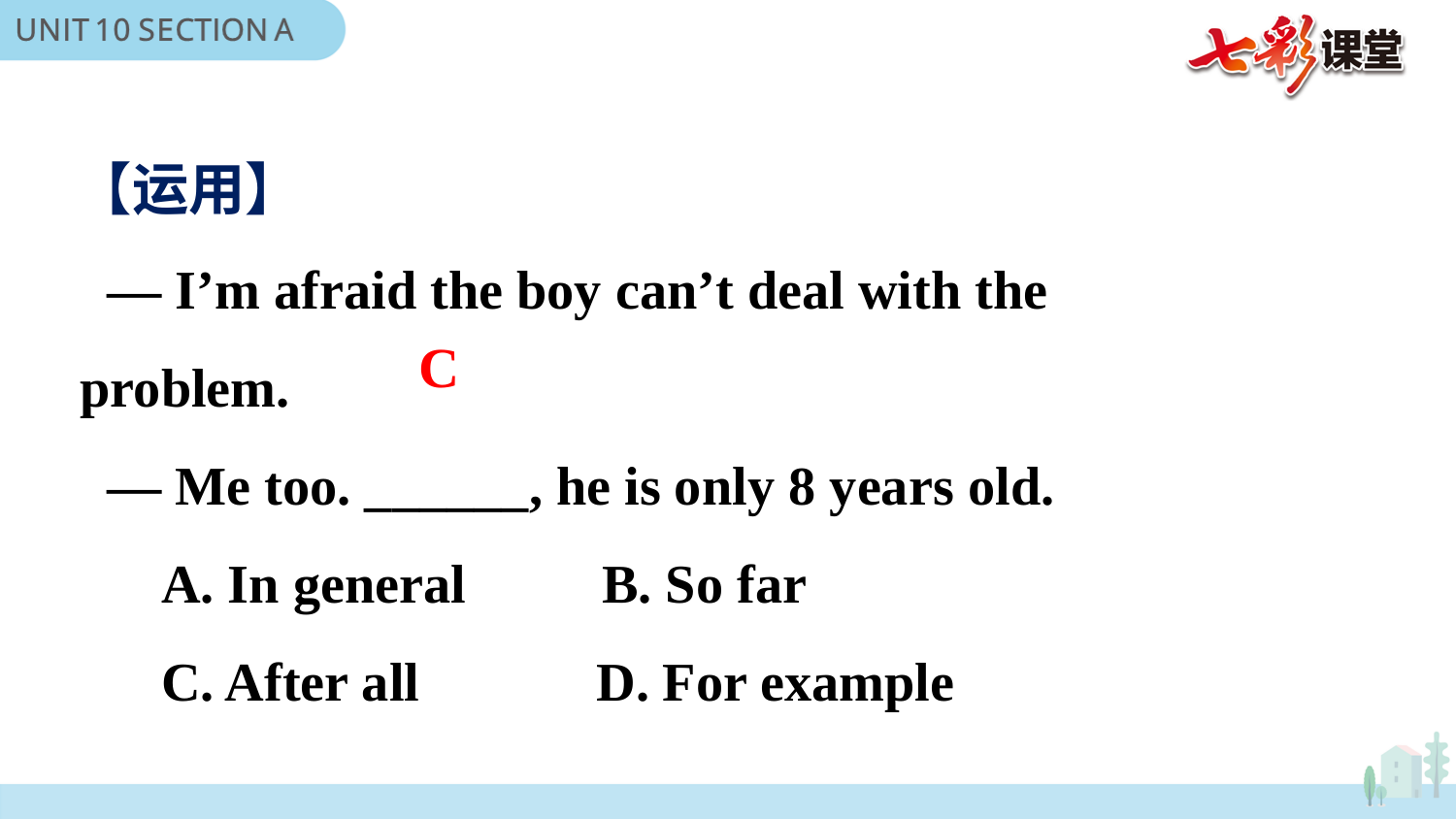

【运用】
  — I’m afraid the boy can’t deal with the problem.
  — Me too. ______, he is only 8 years old.
      A. In general          B. So far
      C. After all             D. For example
C